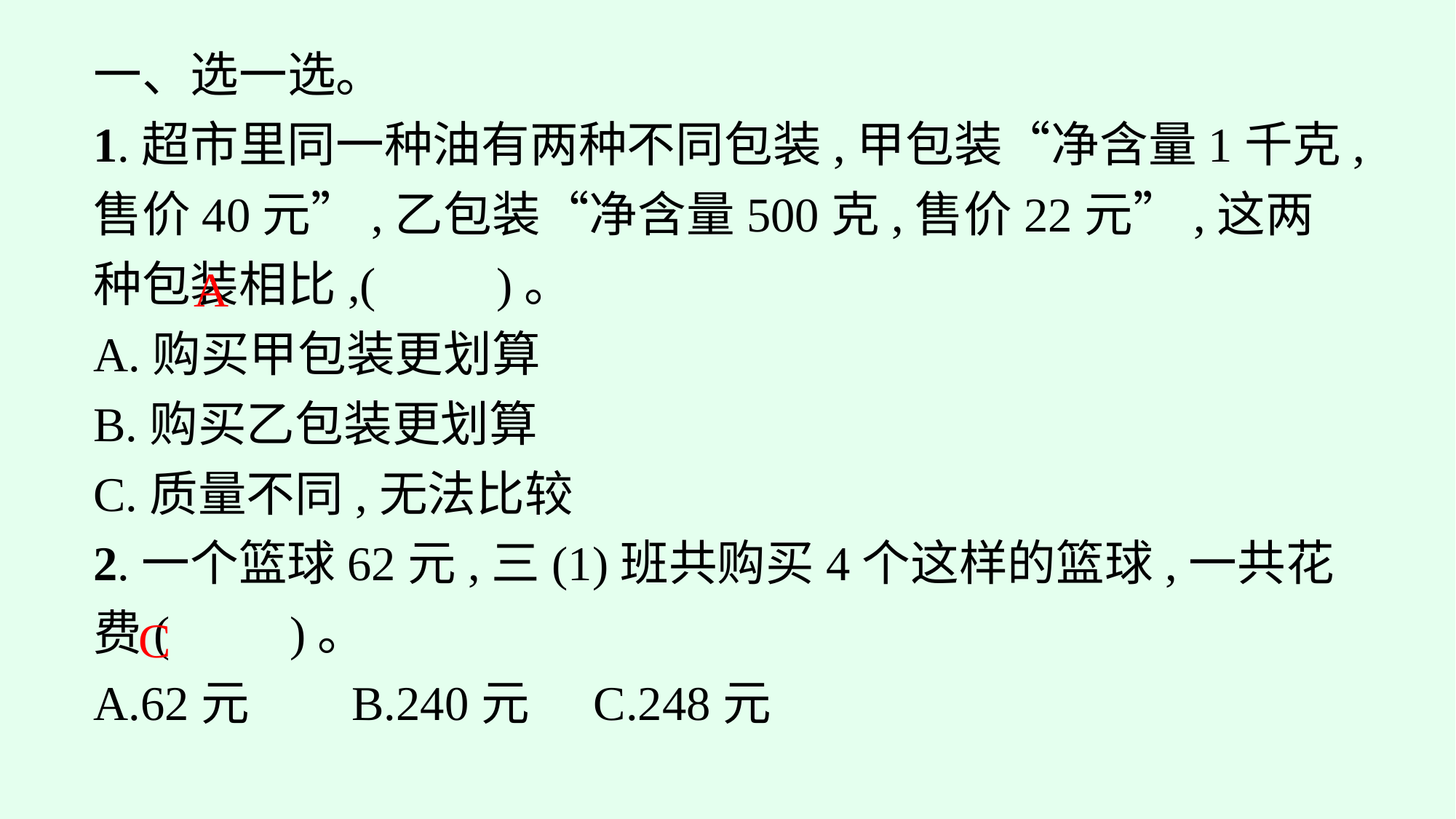

一、选一选。
1.超市里同一种油有两种不同包装,甲包装“净含量1千克,售价40元”,乙包装“净含量500克,售价22元”,这两种包装相比,(　　)。
A.购买甲包装更划算
B.购买乙包装更划算
C.质量不同,无法比较
2.一个篮球62元,三(1)班共购买4个这样的篮球,一共花费(　　)。
A.62元	B.240元	C.248元
A
C